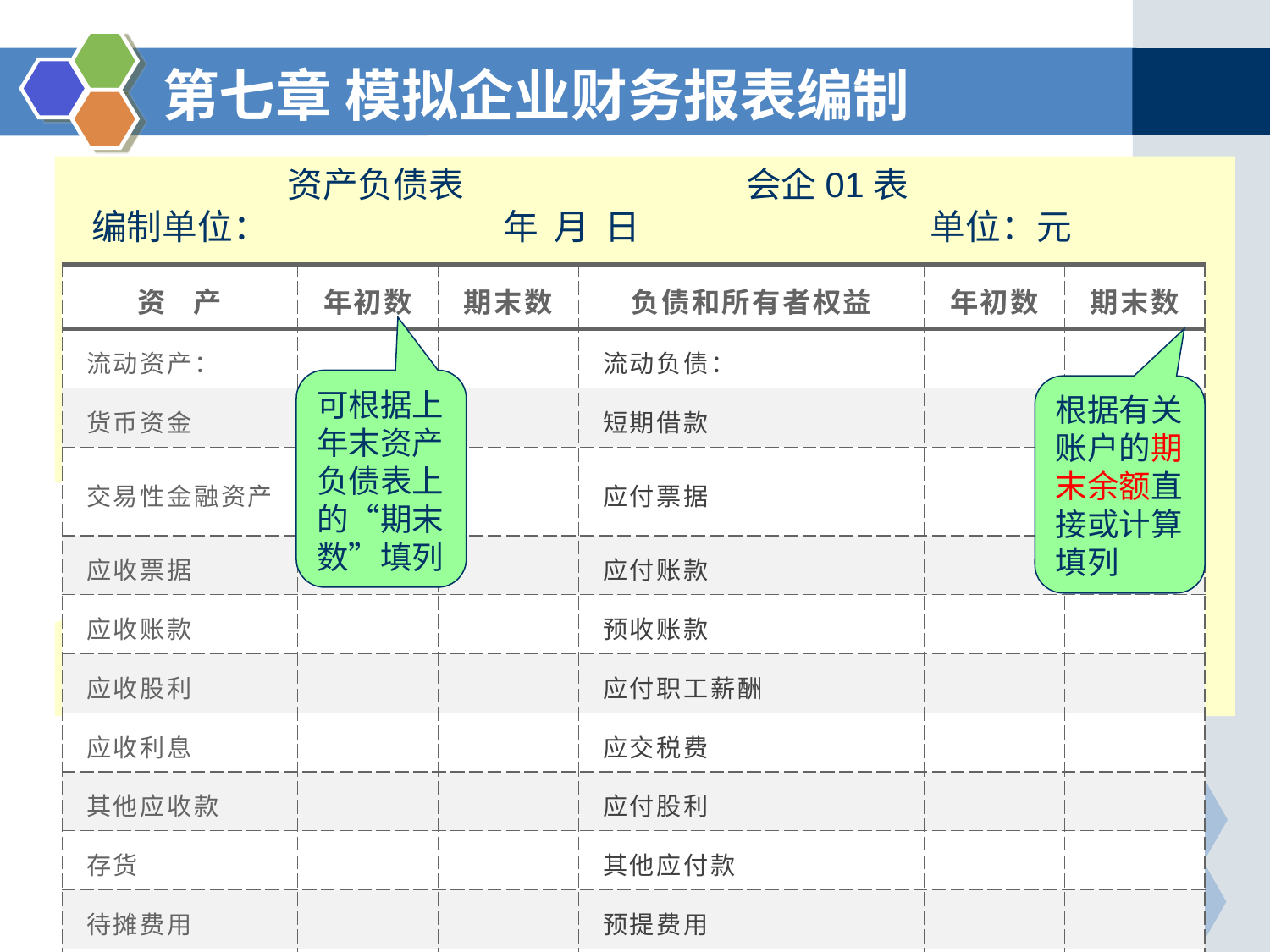

第七章 模拟企业财务报表编制
                           资产负债表                                    会企01表
  编制单位：                              年  月  日                                     单位：元

| 资 产 | 年初数 | 期末数 | 负债和所有者权益 | 年初数 | 期末数 |
| --- | --- | --- | --- | --- | --- |
| 流动资产： |  |  | 流动负债： |  |  |
| 货币资金 |  |  | 短期借款 |  |  |
| 交易性金融资产 |  |  | 应付票据 |  |  |
| 应收票据 |  |  | 应付账款 |  |  |
| 应收账款 |  |  | 预收账款 |  |  |
| 应收股利 |  |  | 应付职工薪酬 |  |  |
| 应收利息 |  |  | 应交税费 |  |  |
| 其他应收款 |  |  | 应付股利 |  |  |
| 存货 |  |  | 其他应付款 |  |  |
| 待摊费用 |  |  | 预提费用 |  |  |
| 一年内到期的非流动资产 |  |  | 一年内到期的非流动负债 |  |  |
| （略） |  |  | （略） |  |  |
可根据上年末资产负债表上的“期末数”填列
根据有关账户的期末余额直接或计算填列